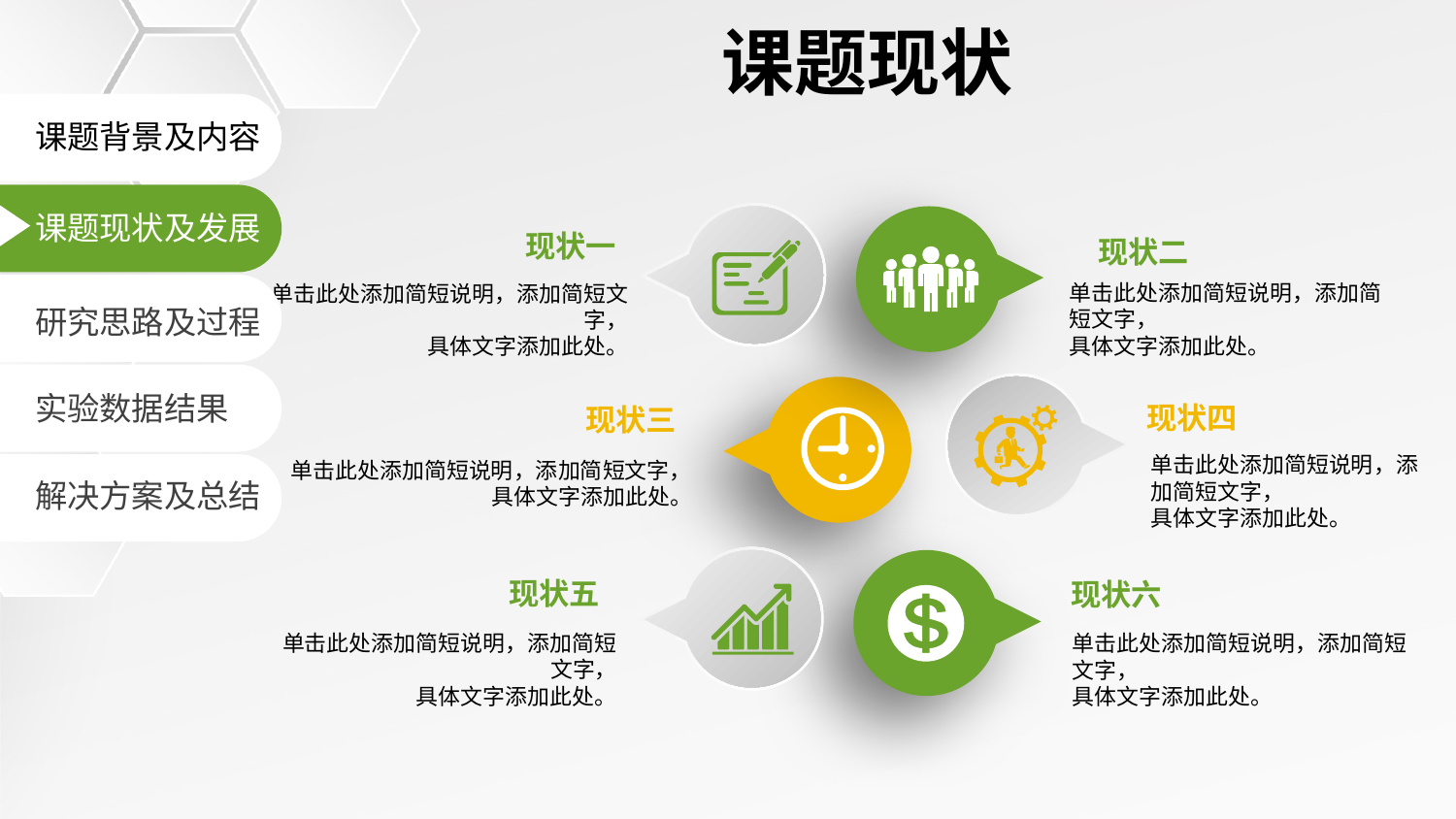

课题现状

课题背景及内容

课题现状及发展

现状一
现状二

单击此处添加简短说明，添加简短文字，
具体文字添加此处。
单击此处添加简短说明，添加简短文字，
具体文字添加此处。

研究思路及过程

实验数据结果
现状四
现状三

单击此处添加简短说明，添加简短文字，
具体文字添加此处。
单击此处添加简短说明，添加简短文字，
具体文字添加此处。

解决方案及总结

现状五
现状六

单击此处添加简短说明，添加简短文字，
具体文字添加此处。
单击此处添加简短说明，添加简短文字，
具体文字添加此处。